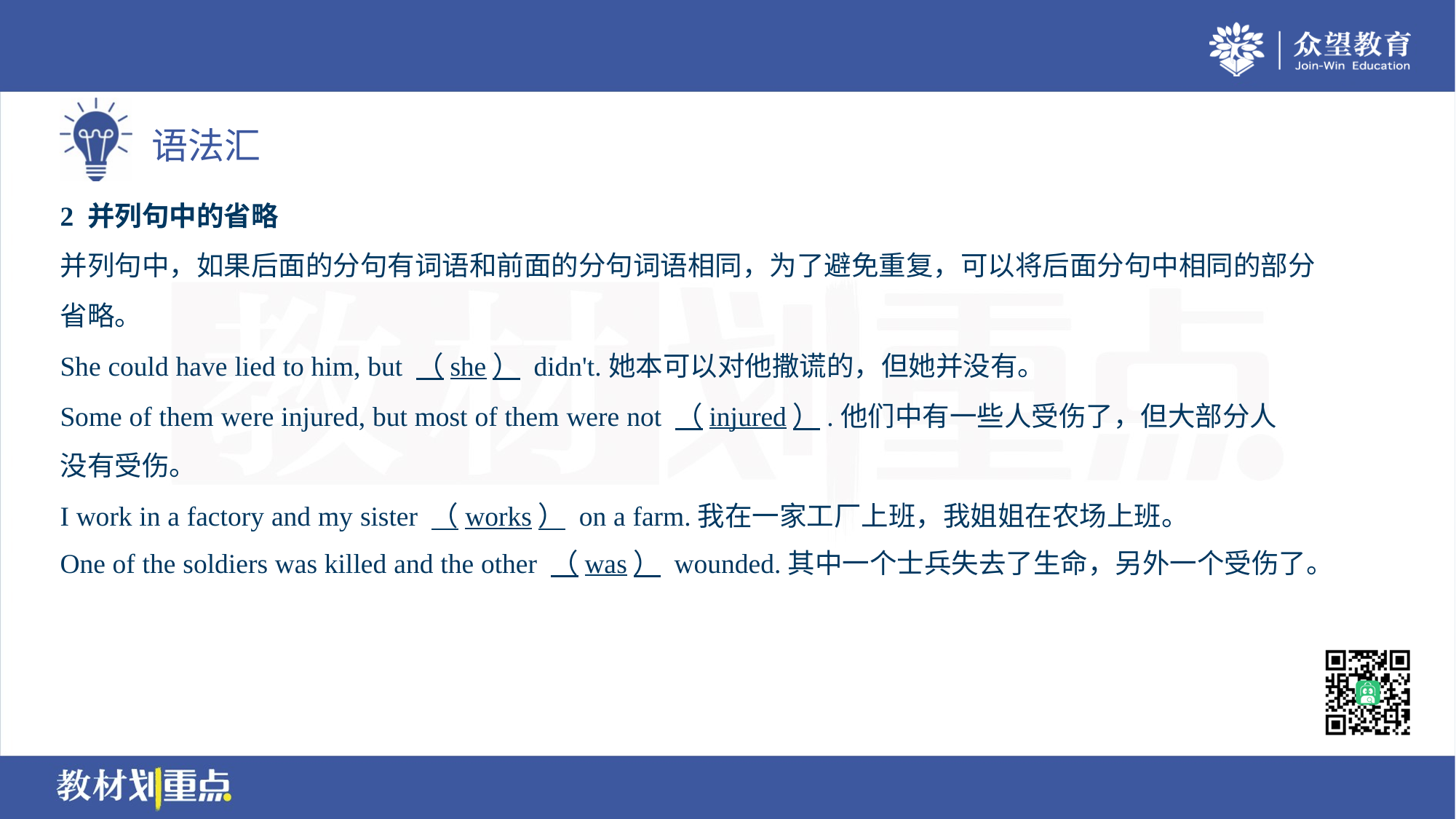

2 并列句中的省略
并列句中，如果后面的分句有词语和前面的分句词语相同，为了避免重复，可以将后面分句中相同的部分
省略。
She could have lied to him, but （she） didn't.她本可以对他撒谎的，但她并没有。
Some of them were injured, but most of them were not （injured）.他们中有一些人受伤了，但大部分人
没有受伤。
I work in a factory and my sister （works） on a farm.我在一家工厂上班，我姐姐在农场上班。
One of the soldiers was killed and the other （was） wounded.其中一个士兵失去了生命，另外一个受伤了。